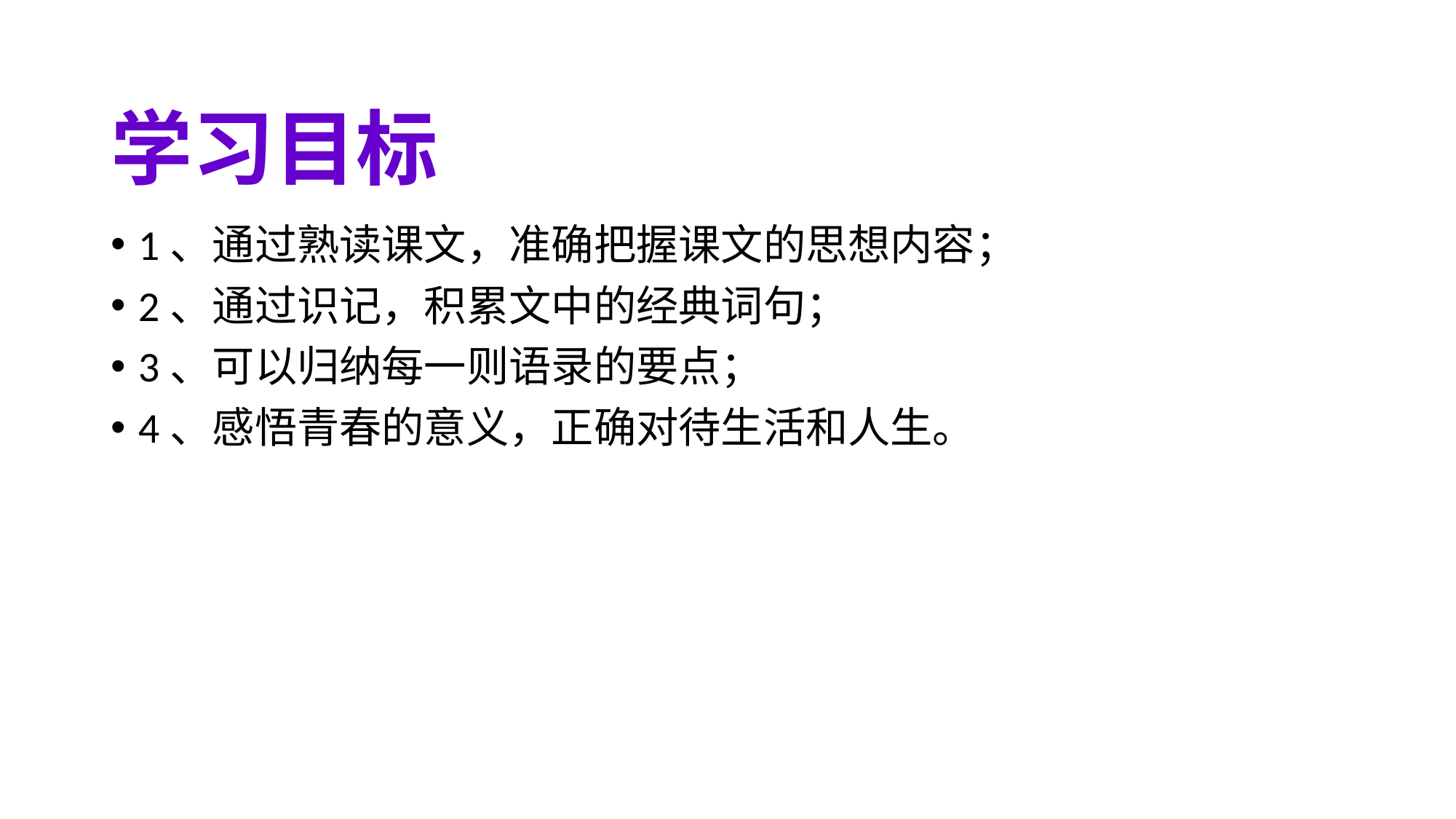

# 学习目标
1、通过熟读课文，准确把握课文的思想内容；
2、通过识记，积累文中的经典词句；
3、可以归纳每一则语录的要点；
4、感悟青春的意义，正确对待生活和人生。